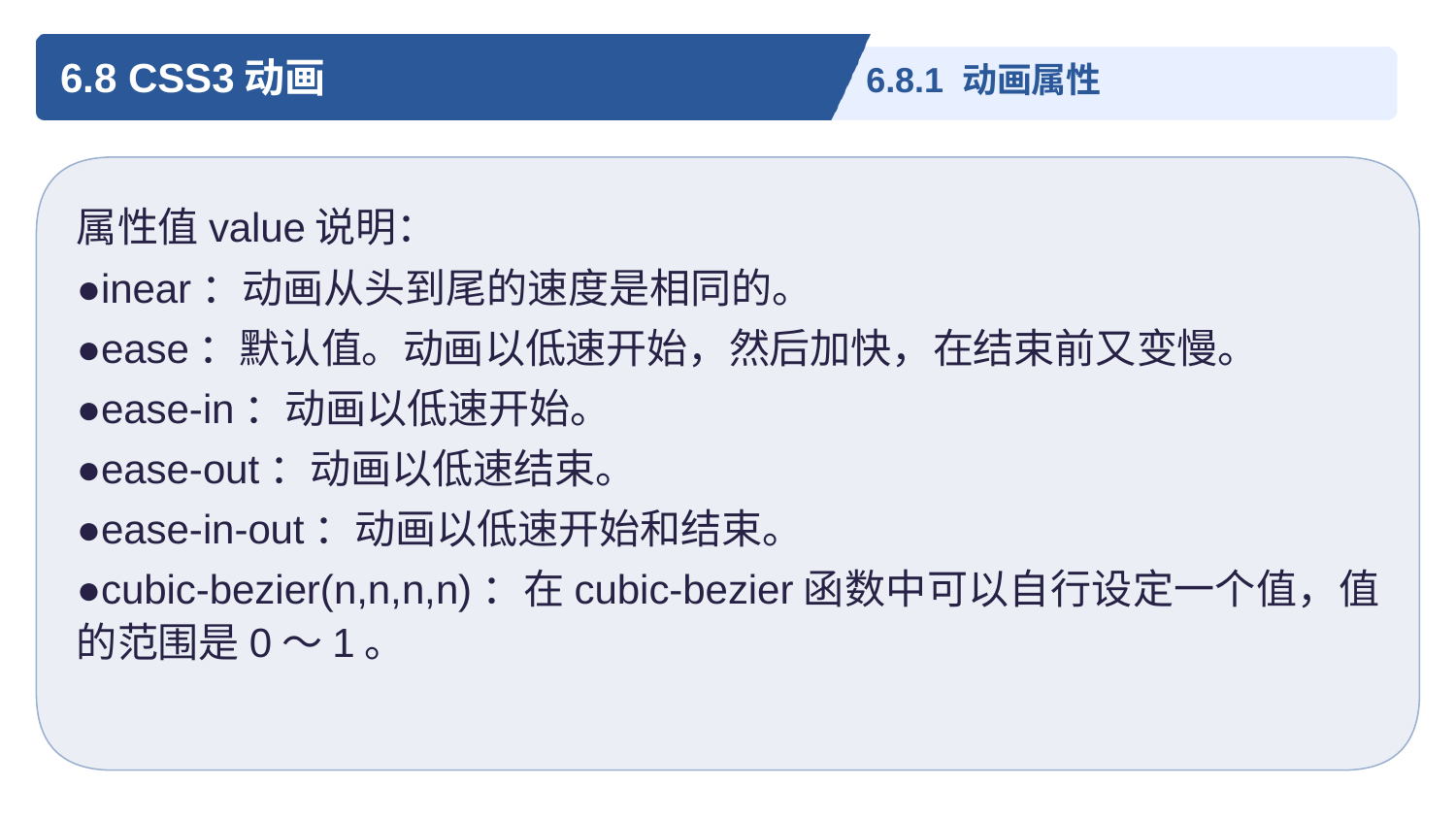

6.8 CSS3动画
6.8.1 动画属性

属性值value说明：
●inear：动画从头到尾的速度是相同的。
●ease：默认值。动画以低速开始，然后加快，在结束前又变慢。
●ease-in：动画以低速开始。
●ease-out：动画以低速结束。
●ease-in-out：动画以低速开始和结束。
●cubic-bezier(n,n,n,n)：在cubic-bezier函数中可以自行设定一个值，值的范围是0～1。